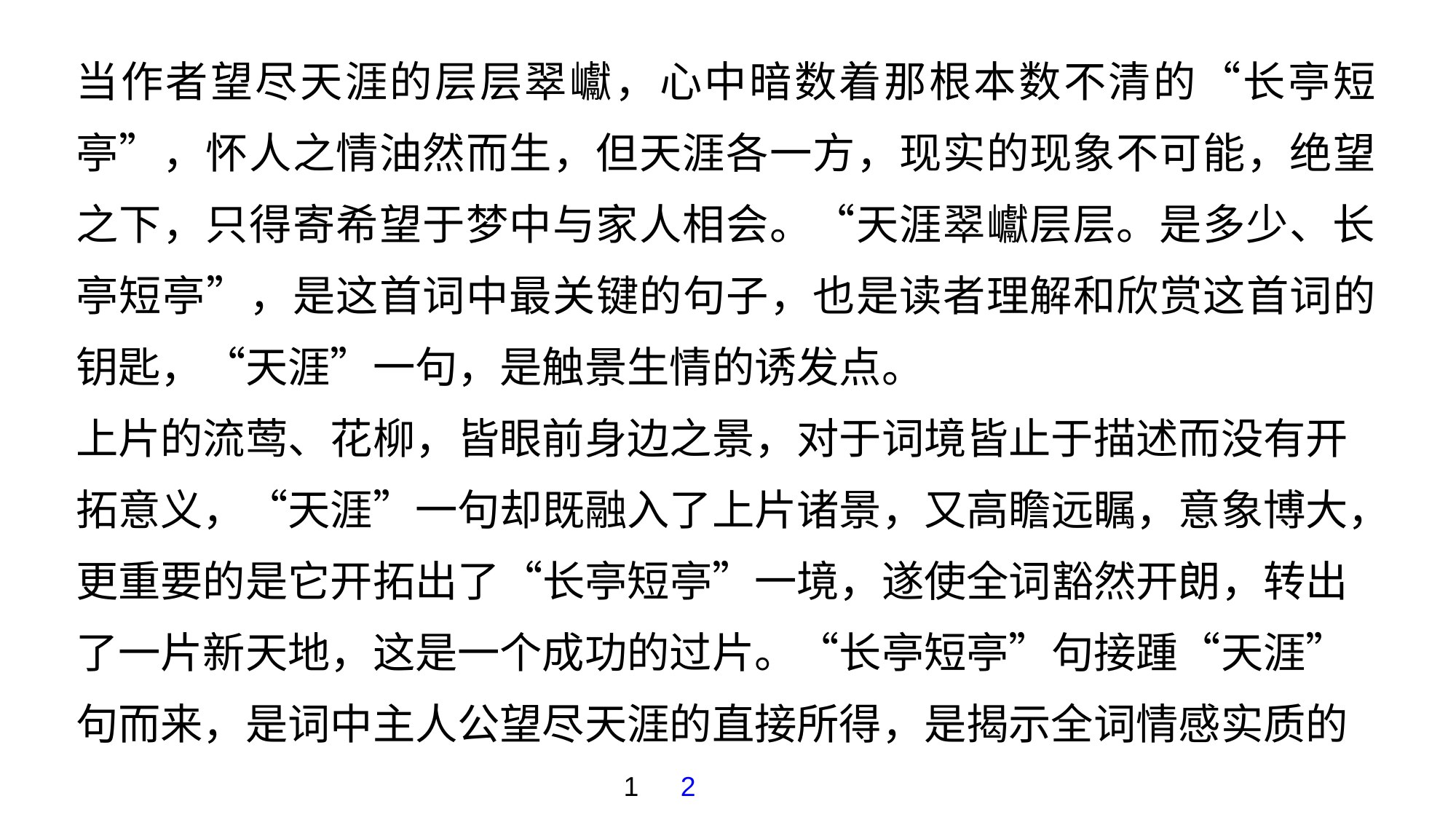

当作者望尽天涯的层层翠巘，心中暗数着那根本数不清的“长亭短亭”，怀人之情油然而生，但天涯各一方，现实的现象不可能，绝望之下，只得寄希望于梦中与家人相会。“天涯翠巘层层。是多少、长亭短亭”，是这首词中最关键的句子，也是读者理解和欣赏这首词的钥匙，“天涯”一句，是触景生情的诱发点。
上片的流莺、花柳，皆眼前身边之景，对于词境皆止于描述而没有开拓意义，“天涯”一句却既融入了上片诸景，又高瞻远瞩，意象博大，更重要的是它开拓出了“长亭短亭”一境，遂使全词豁然开朗，转出了一片新天地，这是一个成功的过片。“长亭短亭”句接踵“天涯”句而来，是词中主人公望尽天涯的直接所得，是揭示全词情感实质的
1
2